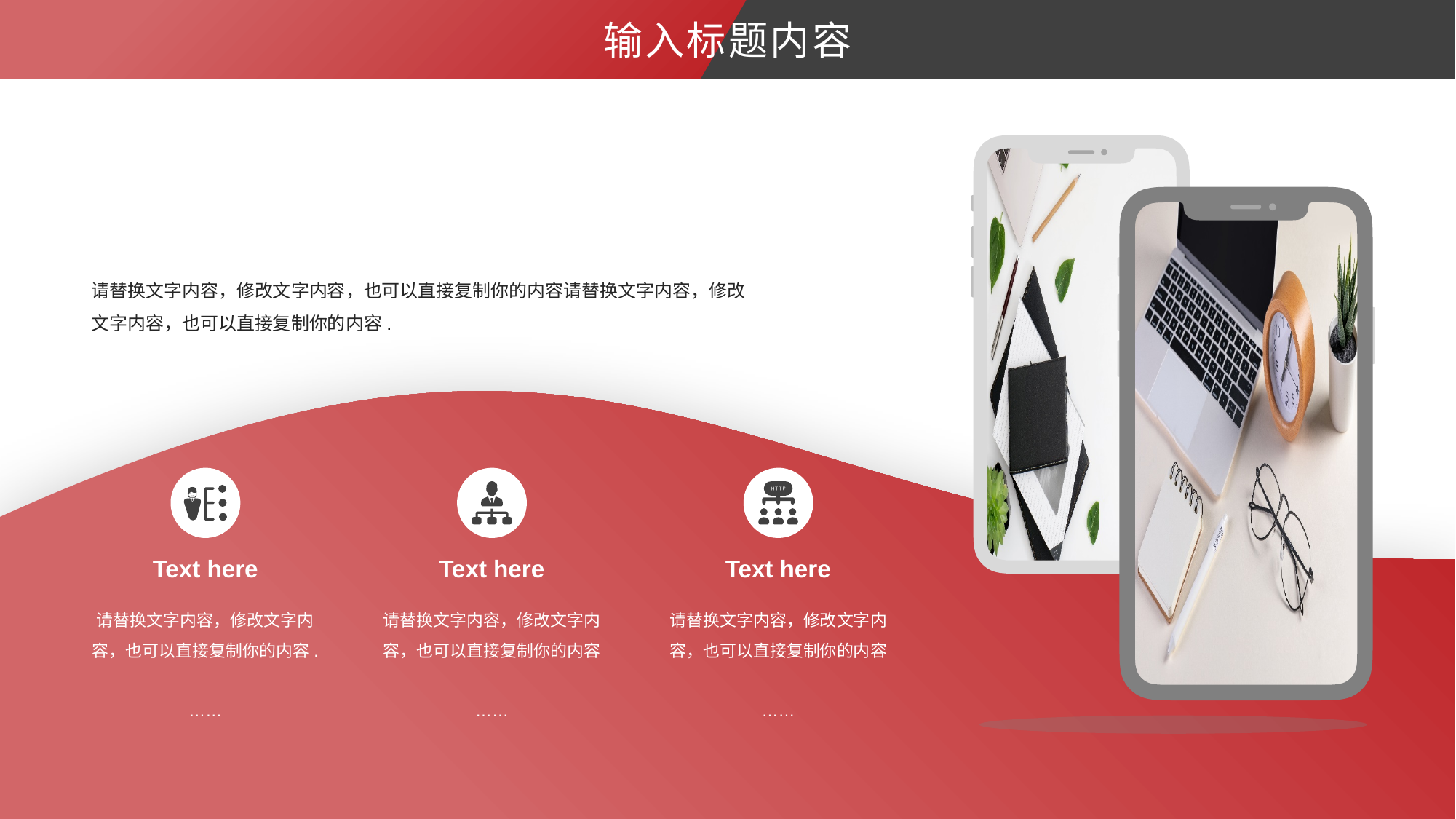

输入标题内容

请替换文字内容，修改文字内容，也可以直接复制你的内容请替换文字内容，修改文字内容，也可以直接复制你的内容.

Text here
请替换文字内容，修改文字内容，也可以直接复制你的内容.

……

Text here
请替换文字内容，修改文字内容，也可以直接复制你的内容

……

Text here
请替换文字内容，修改文字内容，也可以直接复制你的内容

……